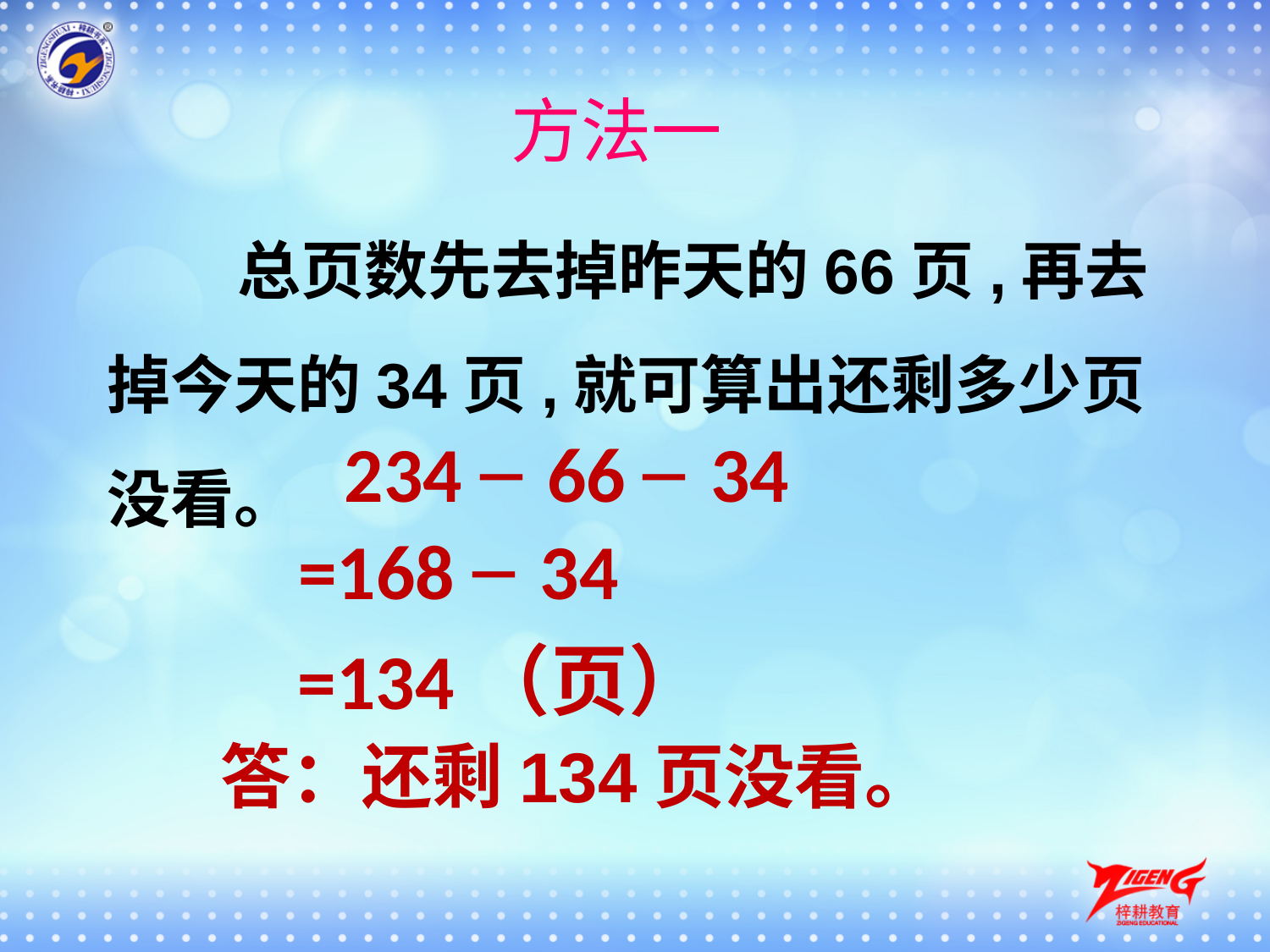

# 方法一
        总页数先去掉昨天的66页,再去掉今天的34页,就可算出还剩多少页没看。
234 – 66 – 34
=168 – 34
 =134（页）
 答：还剩134页没看。